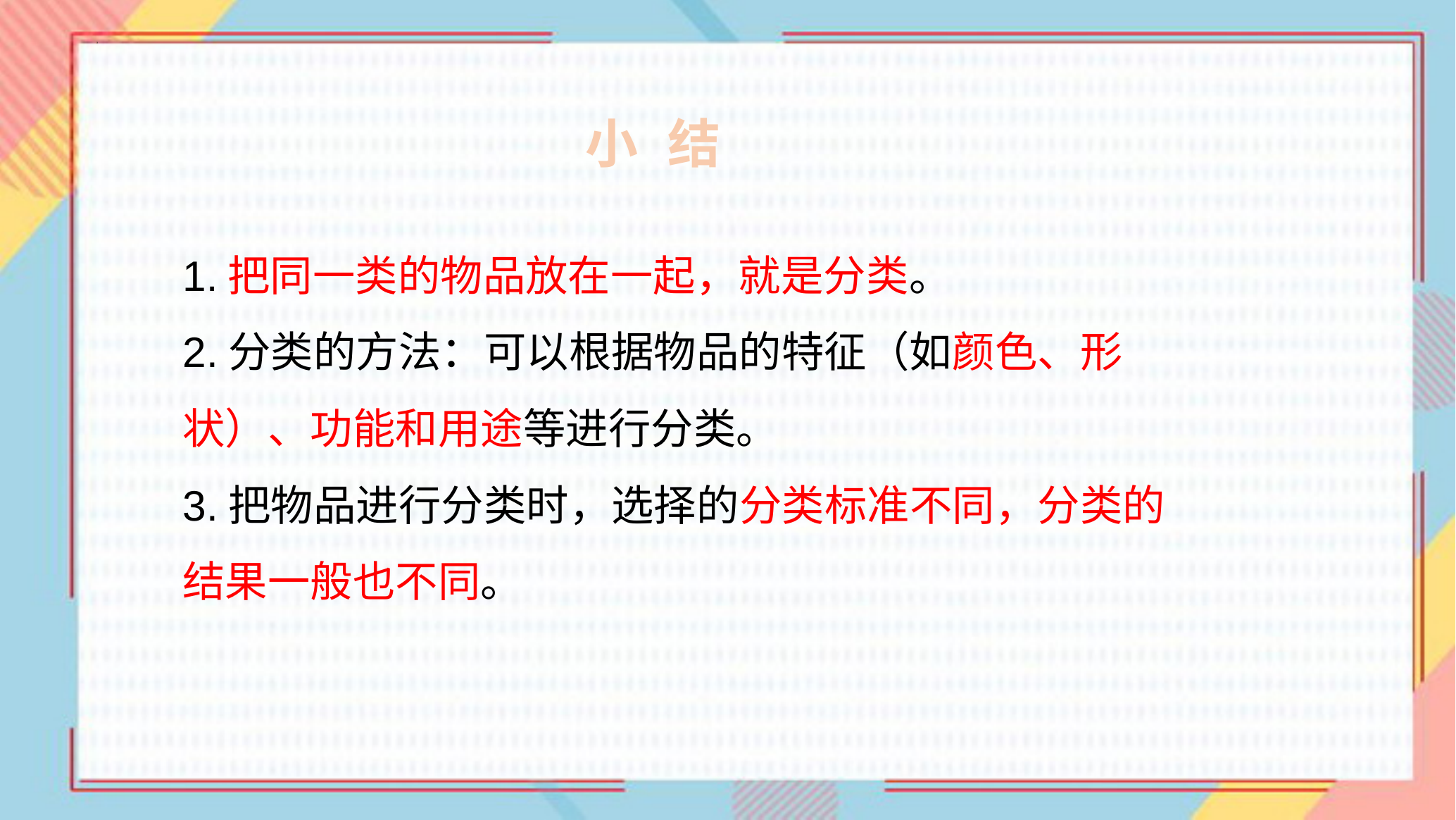

小  结
1.把同一类的物品放在一起，就是分类。
2.分类的方法：可以根据物品的特征（如颜色、形状）、功能和用途等进行分类。
3.把物品进行分类时，选择的分类标准不同，分类的结果一般也不同。